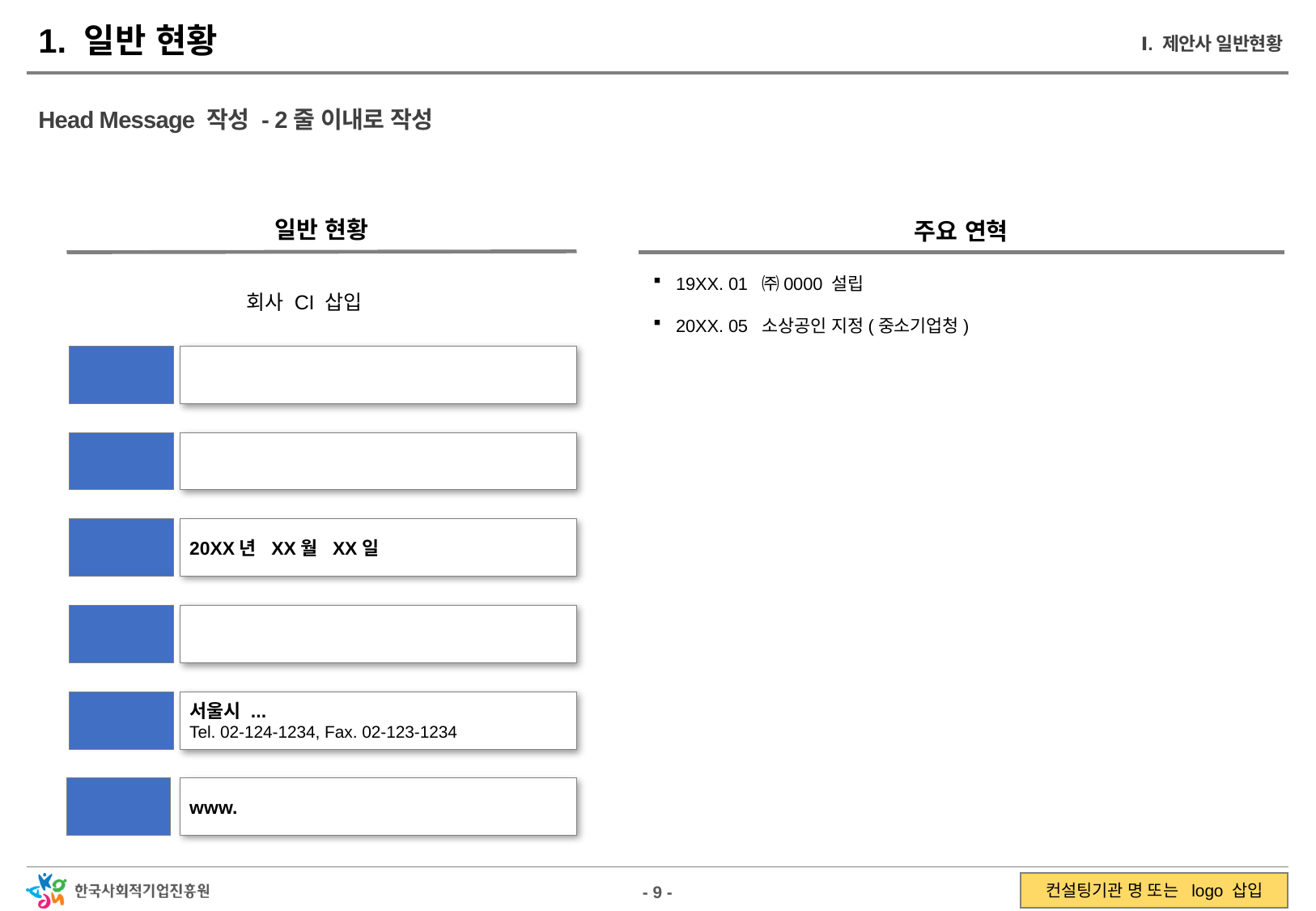

1. 일반 현황
Ⅰ. 제안사 일반현황
Head Message 작성 - 2줄 이내로 작성
일반 현황
주요 연혁
19XX. 01  ㈜0000 설립
20XX. 05  소상공인 지정(중소기업청)
회사 CI 삽입
회사명

대표자

설립년도
20XX년  XX월  XX일
사업분야

주소/연락처
서울시 ...
Tel. 02-124-1234, Fax. 02-123-1234
홈페이지
www.